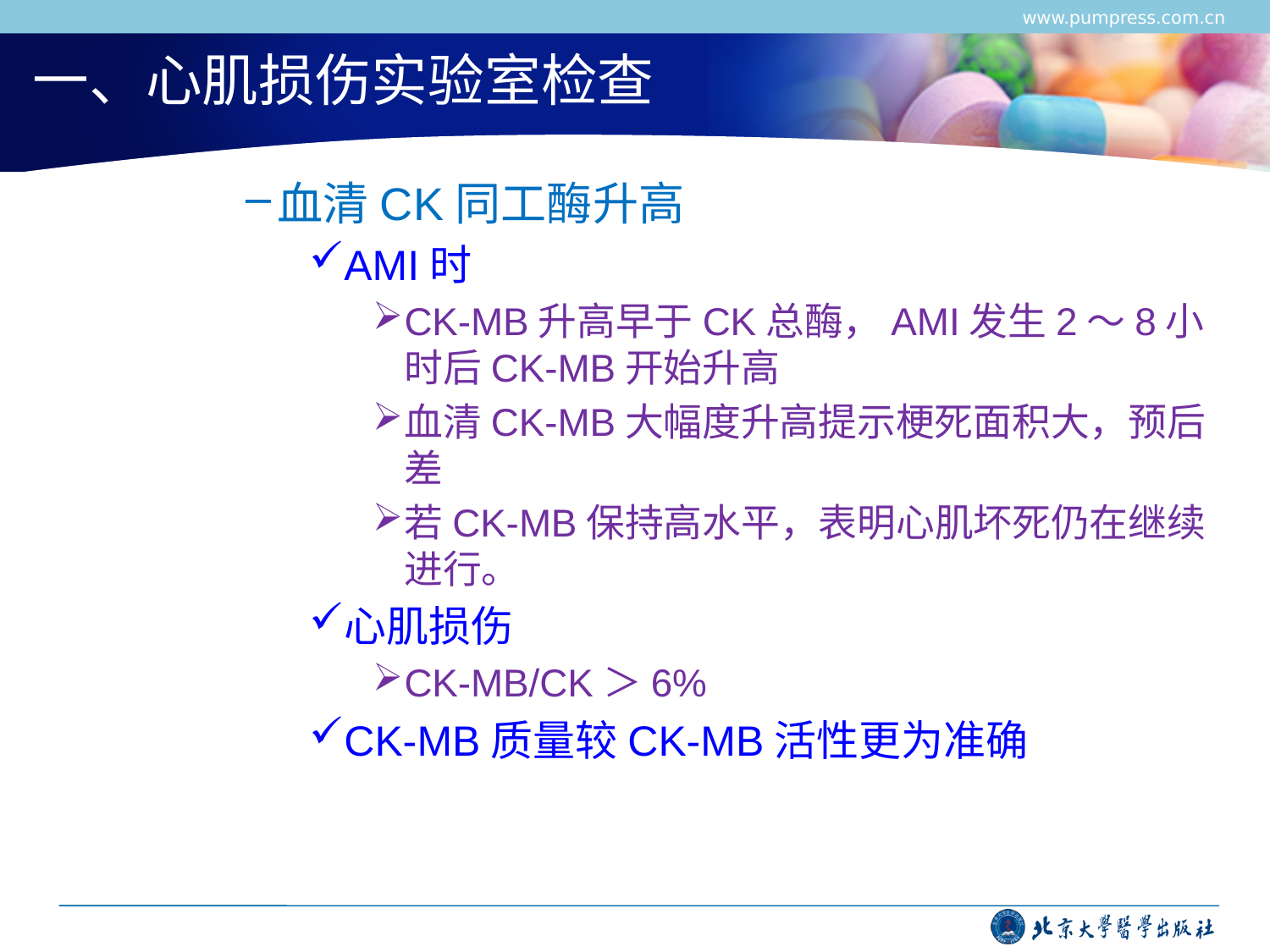

www.pumpress.com.cn
# 一、心肌损伤实验室检查
血清CK同工酶升高
AMI时
CK-MB升高早于CK总酶，AMI发生2～8小时后CK-MB开始升高
血清CK-MB大幅度升高提示梗死面积大，预后差
若CK-MB保持高水平，表明心肌坏死仍在继续进行。
心肌损伤
CK-MB/CK＞6%
CK-MB质量较CK-MB活性更为准确